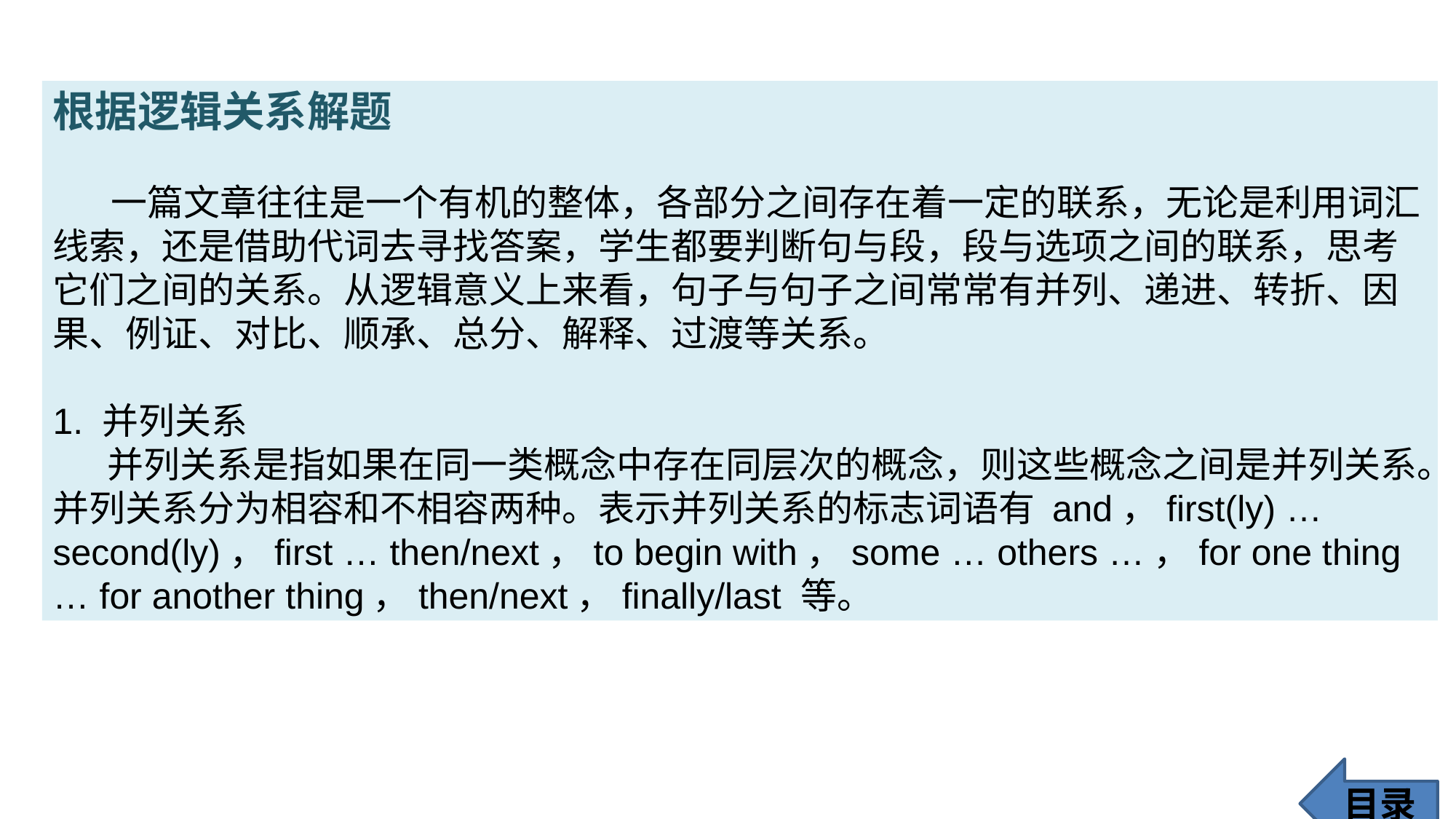

根据逻辑关系解题

      一篇文章往往是一个有机的整体，各部分之间存在着一定的联系，无论是利用词汇线索，还是借助代词去寻找答案，学生都要判断句与段，段与选项之间的联系，思考它们之间的关系。从逻辑意义上来看，句子与句子之间常常有并列、递进、转折、因果、例证、对比、顺承、总分、解释、过渡等关系。

1. 并列关系
并列关系是指如果在同一类概念中存在同层次的概念，则这些概念之间是并列关系。并列关系分为相容和不相容两种。表示并列关系的标志词语有 and，first(ly) … second(ly)，first … then/next，to begin with，some … others …，for one thing … for another thing，then/next，finally/last 等。
目录